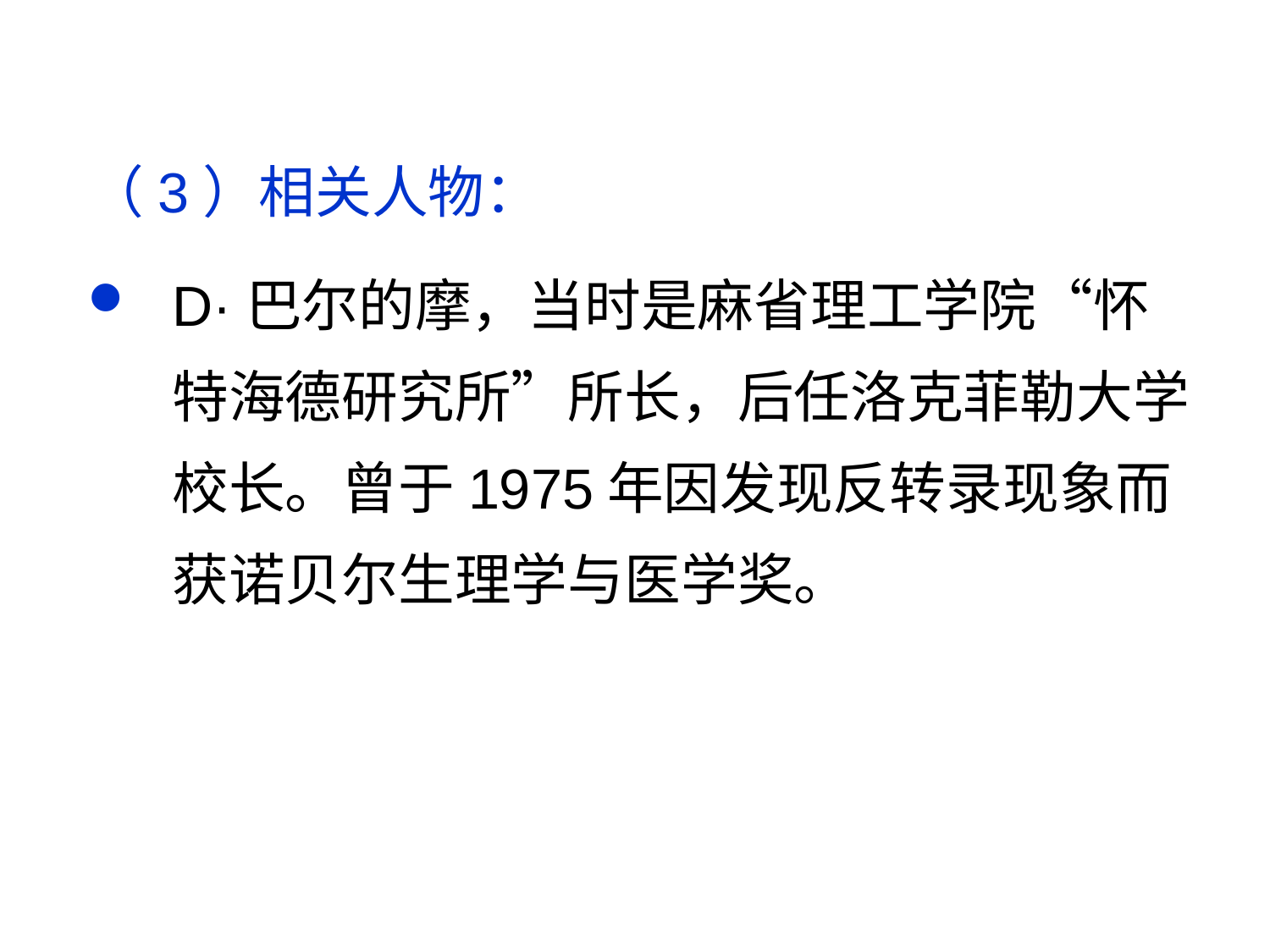

（3）相关人物：
D·巴尔的摩，当时是麻省理工学院“怀特海德研究所”所长，后任洛克菲勒大学校长。曾于1975年因发现反转录现象而获诺贝尔生理学与医学奖。